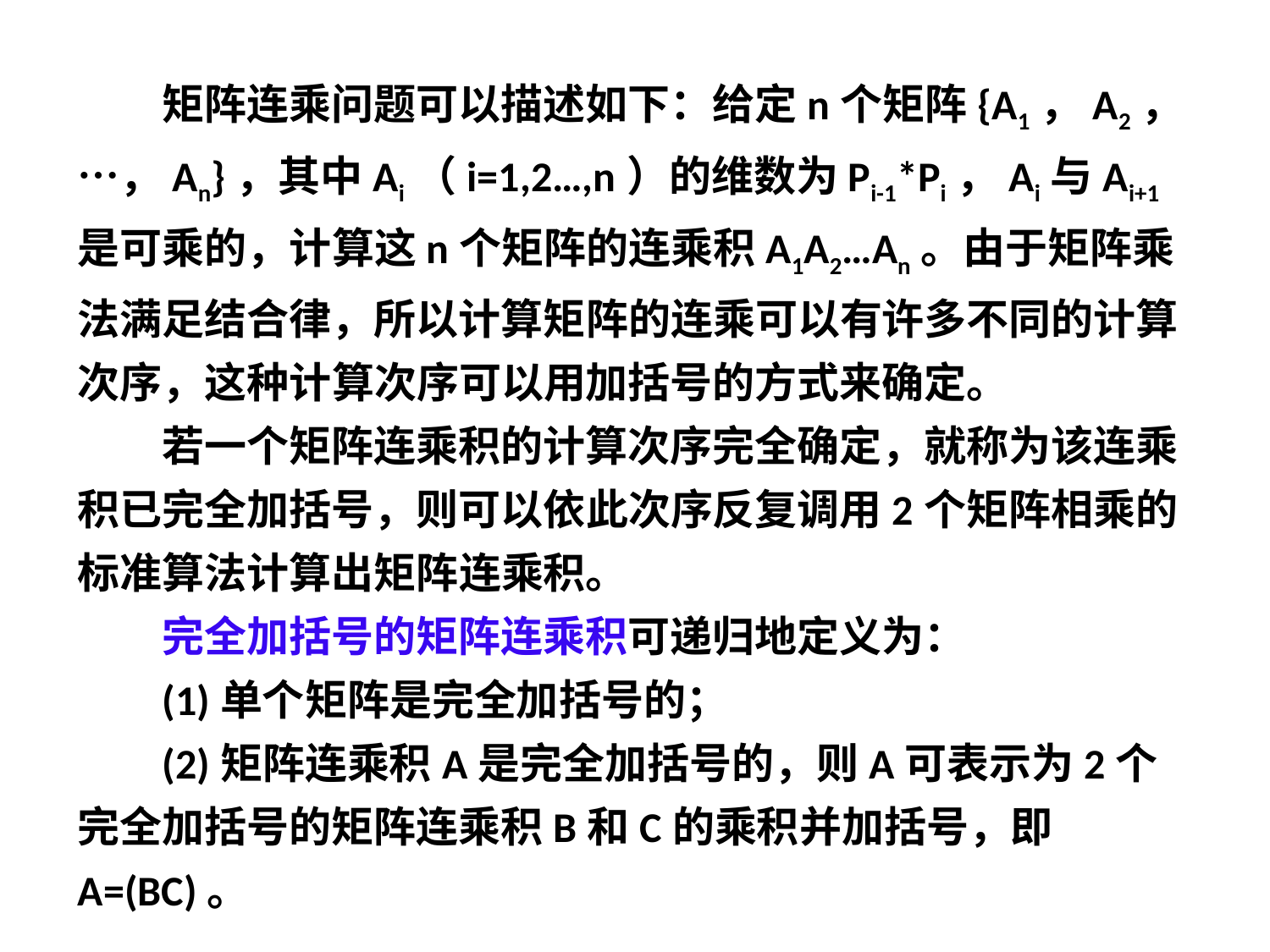

矩阵连乘问题可以描述如下：给定n个矩阵{A1，A2，…，An}，其中Ai（i=1,2…,n）的维数为Pi-1*Pi，Ai与Ai+1是可乘的，计算这n个矩阵的连乘积A1A2…An。由于矩阵乘法满足结合律，所以计算矩阵的连乘可以有许多不同的计算次序，这种计算次序可以用加括号的方式来确定。
若一个矩阵连乘积的计算次序完全确定，就称为该连乘积已完全加括号，则可以依此次序反复调用2个矩阵相乘的标准算法计算出矩阵连乘积。
完全加括号的矩阵连乘积可递归地定义为：
(1)单个矩阵是完全加括号的；
(2)矩阵连乘积A是完全加括号的，则A可表示为2个完全加括号的矩阵连乘积B和C的乘积并加括号，即 A=(BC)。